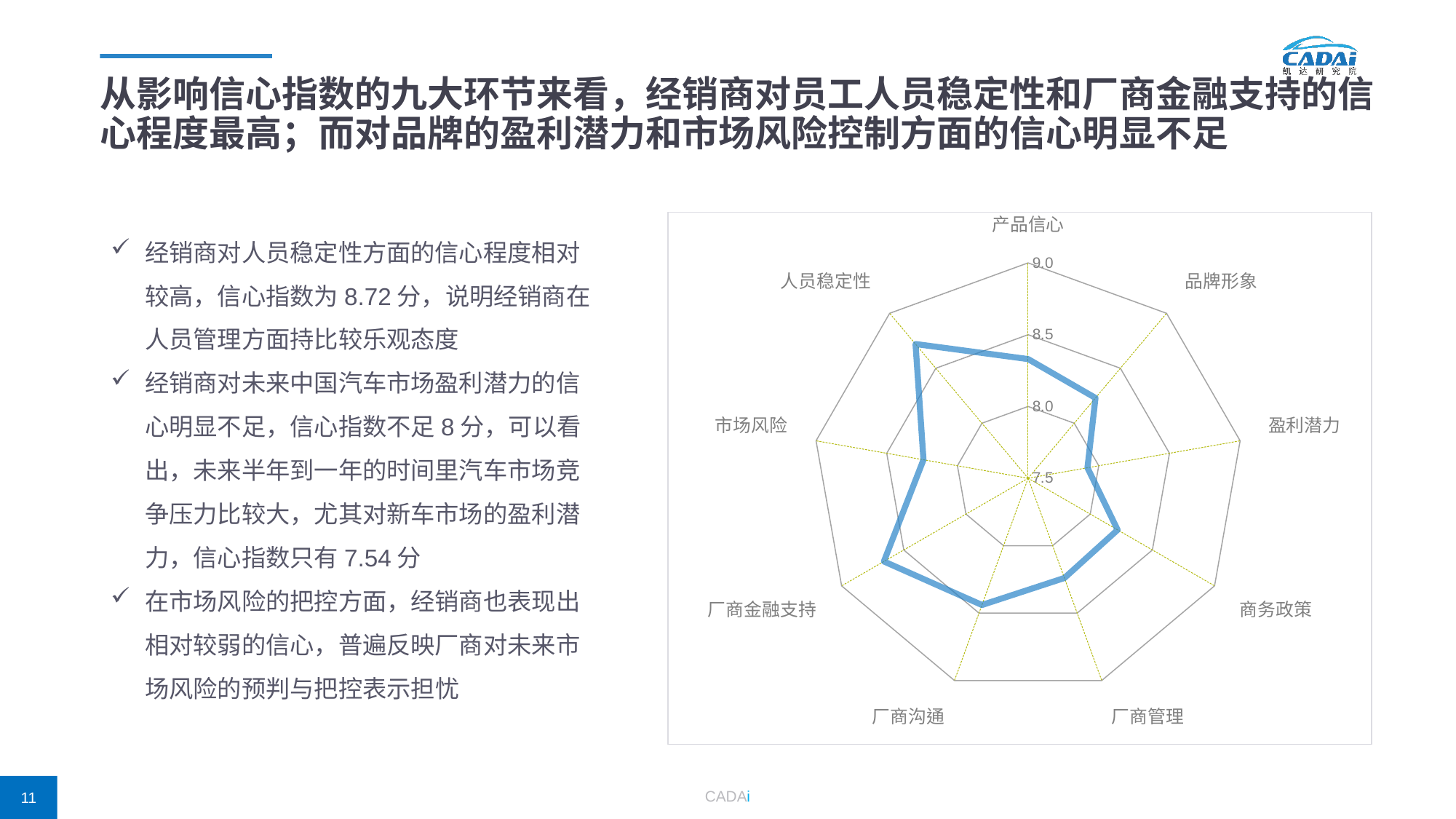

# 从影响信心指数的九大环节来看，经销商对员工人员稳定性和厂商金融支持的信心程度最高；而对品牌的盈利潜力和市场风险控制方面的信心明显不足

### Chart

| Category | 得分 |
|---|---|
| 产品信心 | 8.33 |
| 品牌形象 | 8.23 |
| 盈利潜力 | 7.92 |
| 商务政策 | 8.22 |
| 厂商管理 | 8.24 |
| 厂商沟通 | 8.44 |
| 厂商金融支持 | 8.66 |
| 市场风险 | 8.24 |
| 人员稳定性 | 8.72 |
经销商对人员稳定性方面的信心程度相对较高，信心指数为8.72分，说明经销商在人员管理方面持比较乐观态度
经销商对未来中国汽车市场盈利潜力的信心明显不足，信心指数不足8分，可以看出，未来半年到一年的时间里汽车市场竞争压力比较大，尤其对新车市场的盈利潜力，信心指数只有7.54分
在市场风险的把控方面，经销商也表现出相对较弱的信心，普遍反映厂商对未来市场风险的预判与把控表示担忧
CADAi
11